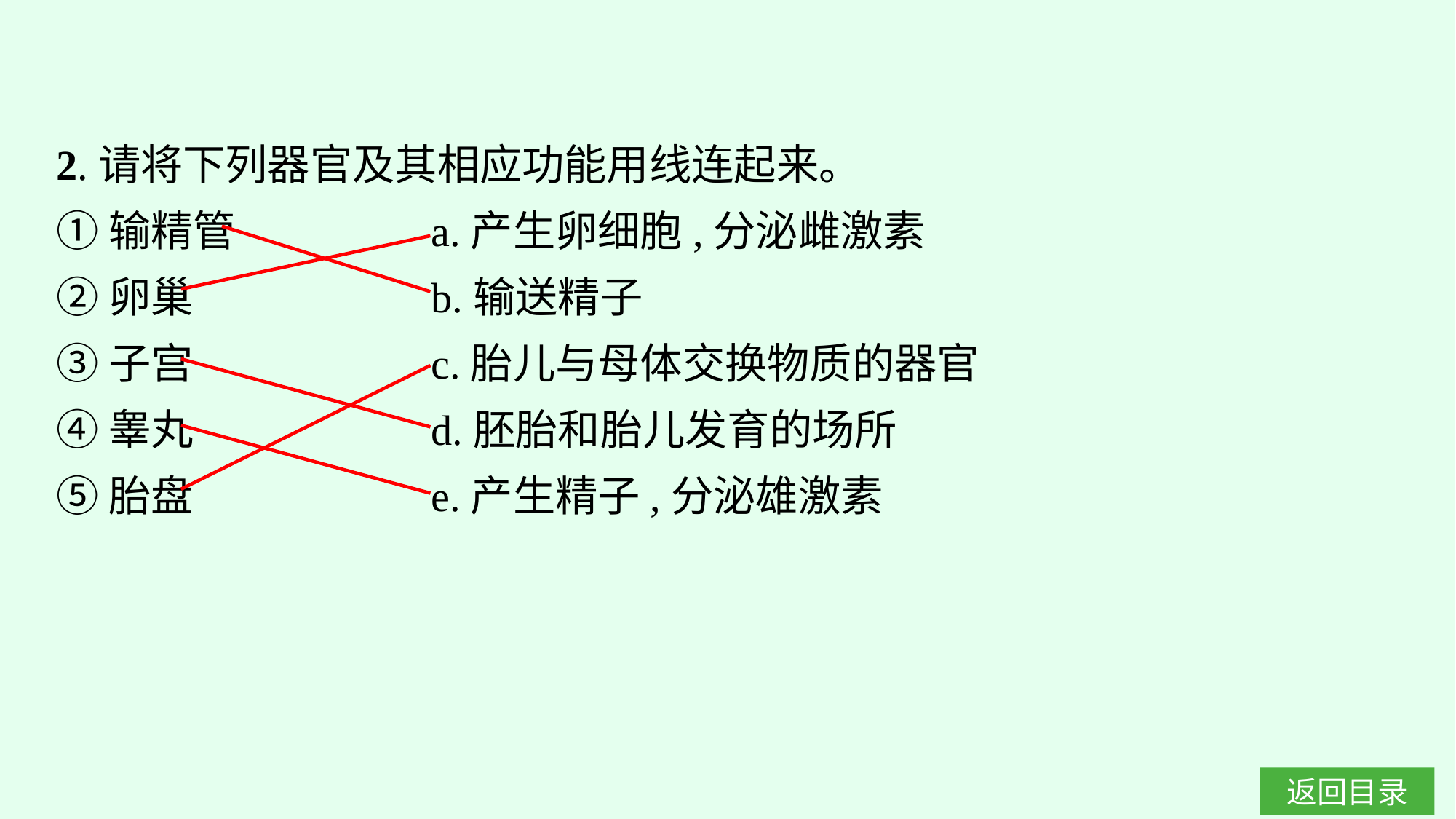

2.请将下列器官及其相应功能用线连起来。
①输精管　 		a.产生卵细胞,分泌雌激素
②卵巢			b.输送精子
③子宫			c.胎儿与母体交换物质的器官
④睾丸			d.胚胎和胎儿发育的场所
⑤胎盘			e.产生精子,分泌雄激素